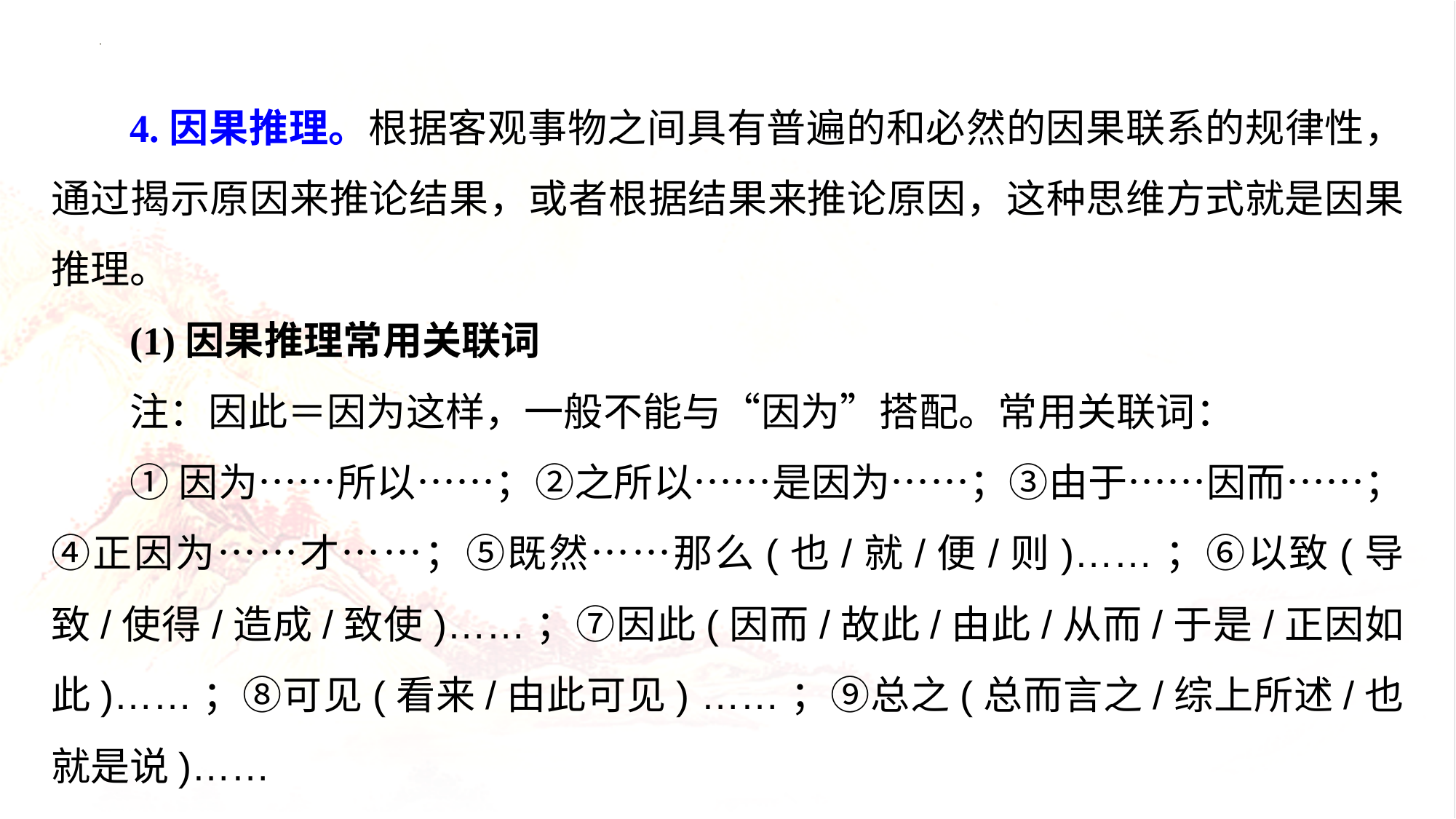

4.因果推理。根据客观事物之间具有普遍的和必然的因果联系的规律性，通过揭示原因来推论结果，或者根据结果来推论原因，这种思维方式就是因果推理。
(1)因果推理常用关联词
注：因此＝因为这样，一般不能与“因为”搭配。常用关联词：
①因为……所以……；②之所以……是因为……；③由于……因而……；④正因为……才……；⑤既然……那么(也/就/便/则)……；⑥以致(导致/使得/造成/致使)……；⑦因此(因而/故此/由此/从而/于是/正因如此)……；⑧可见(看来/由此可见) ……；⑨总之(总而言之/综上所述/也就是说)……